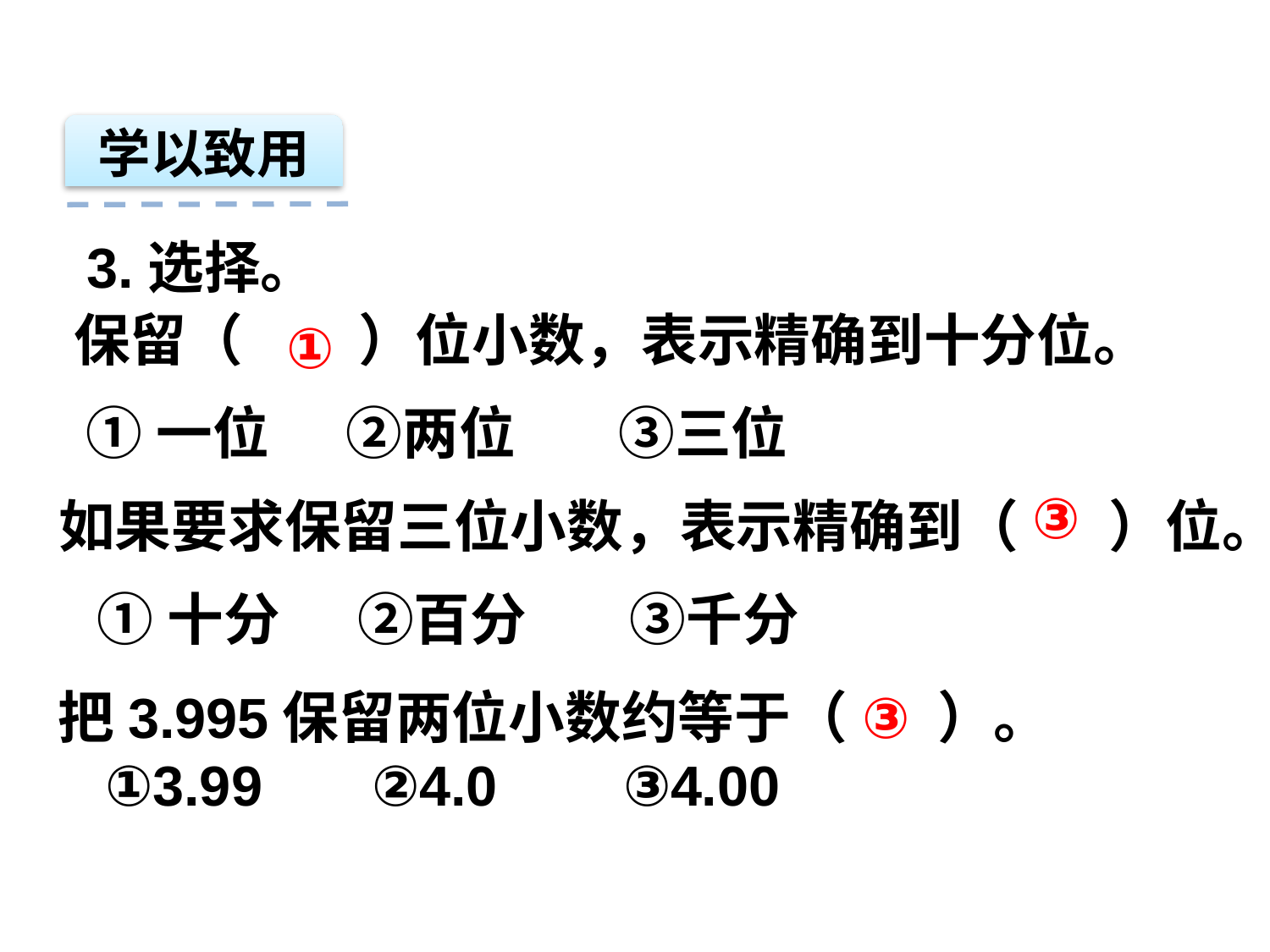

学以致用
3.选择。
 保留（         ）位小数，表示精确到十分位。
   ①一位      ②两位        ③三位

   ①
③
如果要求保留三位小数，表示精确到（       ）位。
   ①十分      ②百分        ③千分
把3.995保留两位小数约等于（       ）。
   ①3.99       ②4.0        ③4.00
③